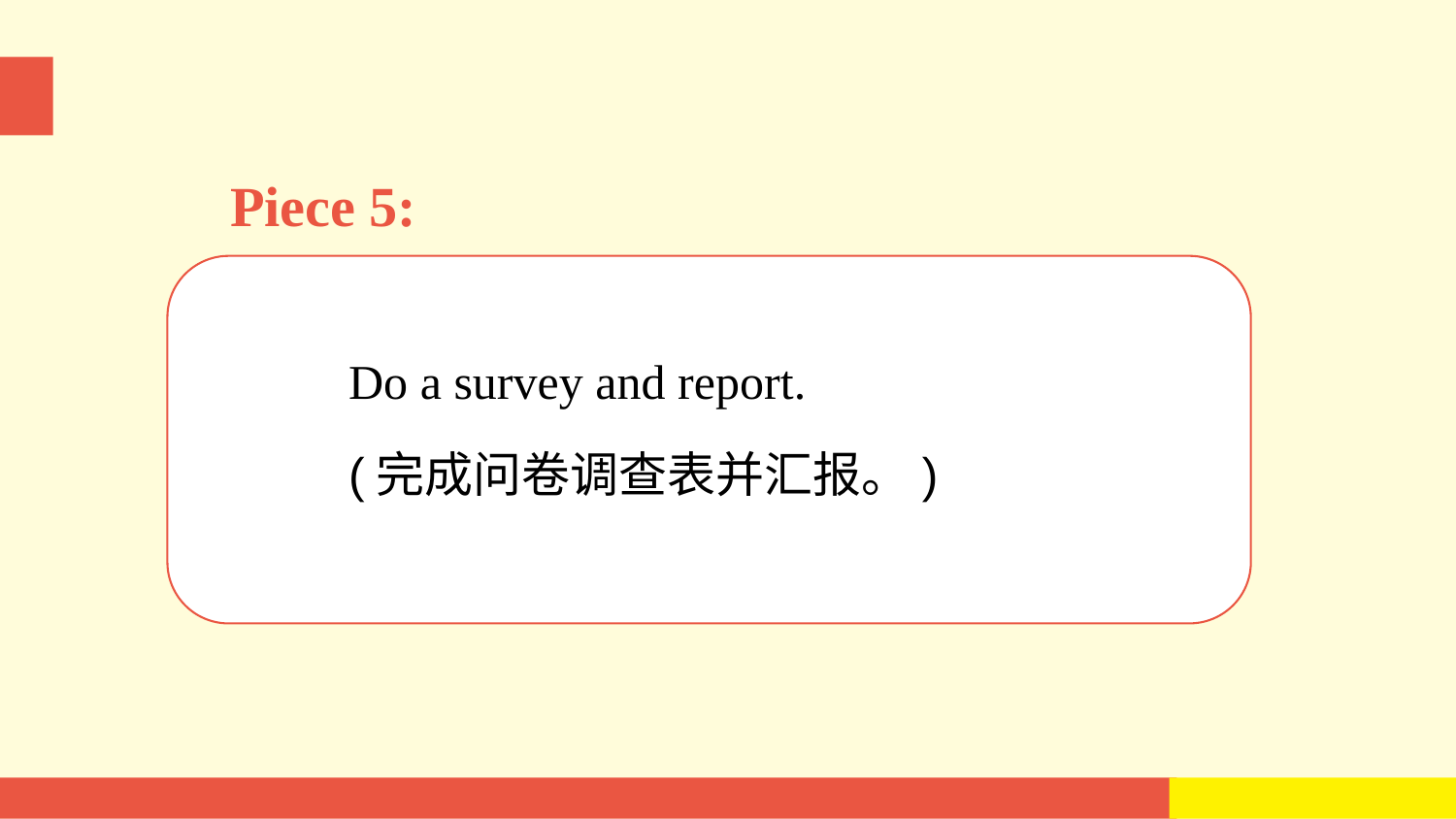

Piece 5:

Do a survey and report.
(完成问卷调查表并汇报。)